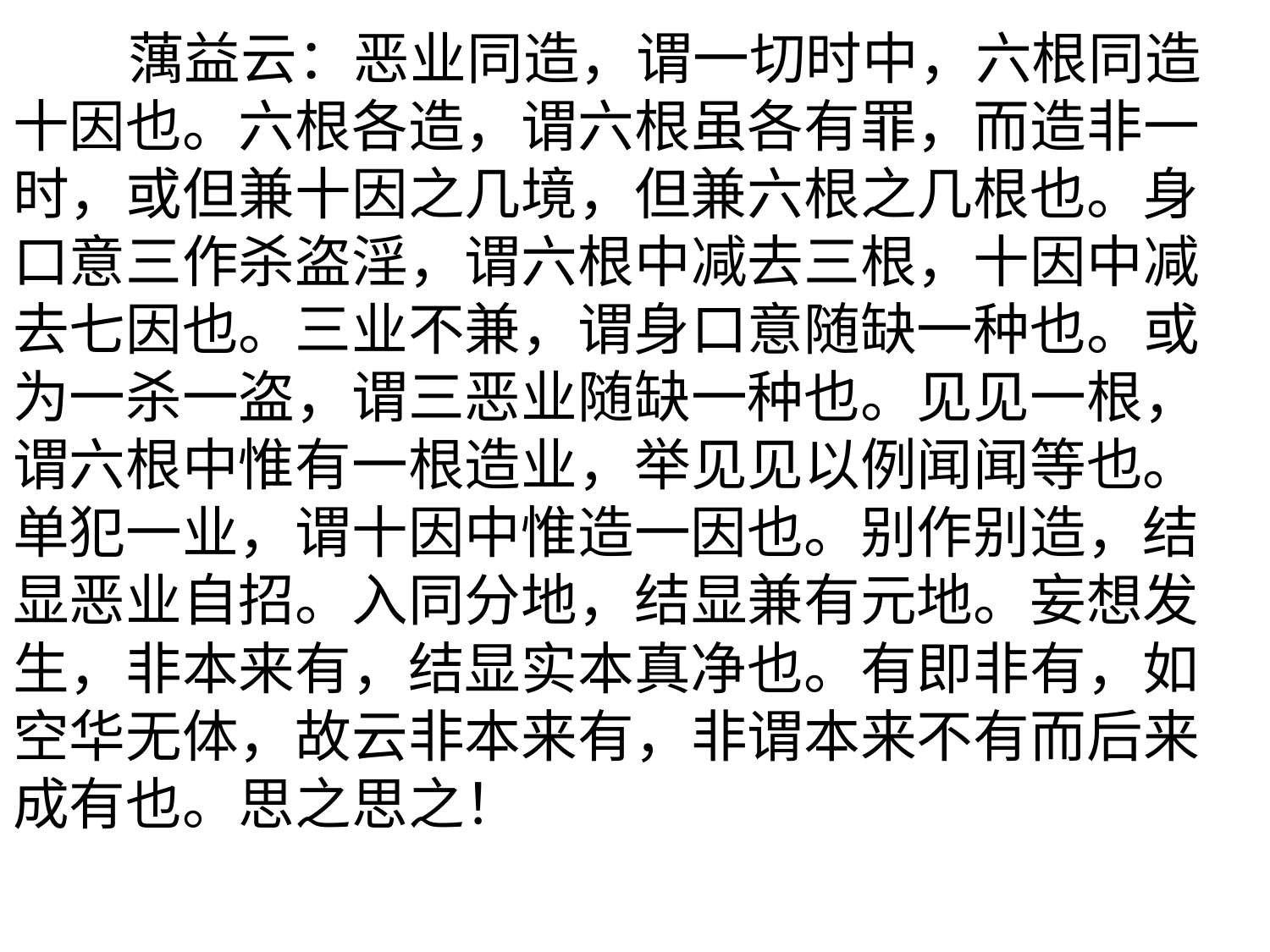

蕅益云：恶业同造，谓一切时中，六根同造十因也。六根各造，谓六根虽各有罪，而造非一时，或但兼十因之几境，但兼六根之几根也。身口意三作杀盗淫，谓六根中减去三根，十因中减去七因也。三业不兼，谓身口意随缺一种也。或为一杀一盗，谓三恶业随缺一种也。见见一根，谓六根中惟有一根造业，举见见以例闻闻等也。单犯一业，谓十因中惟造一因也。别作别造，结显恶业自招。入同分地，结显兼有元地。妄想发生，非本来有，结显实本真净也。有即非有，如空华无体，故云非本来有，非谓本来不有而后来成有也。思之思之！